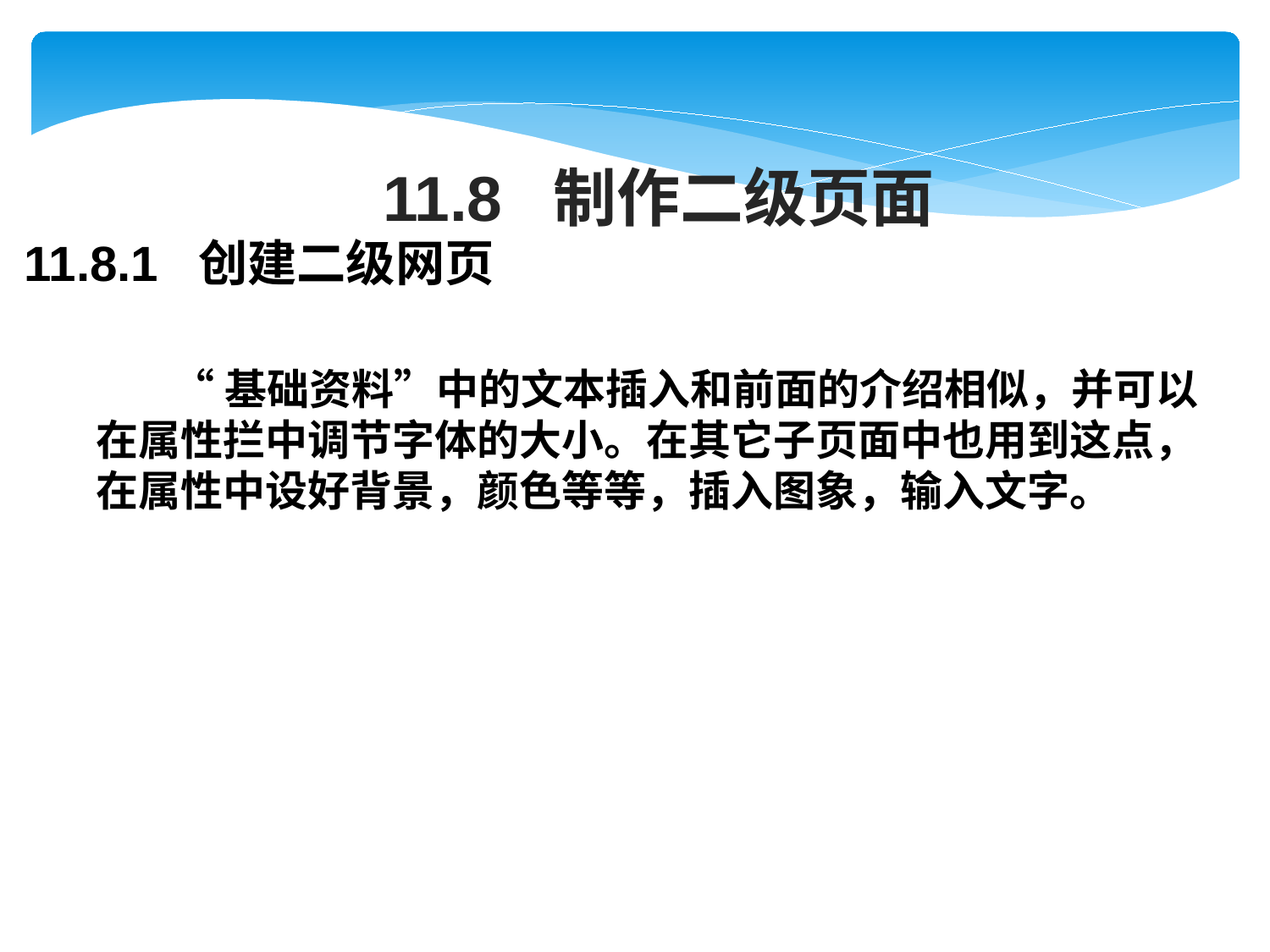

11.8  制作二级页面
11.8.1  创建二级网页
        “基础资料”中的文本插入和前面的介绍相似，并可以在属性拦中调节字体的大小。在其它子页面中也用到这点，在属性中设好背景，颜色等等，插入图象，输入文字。